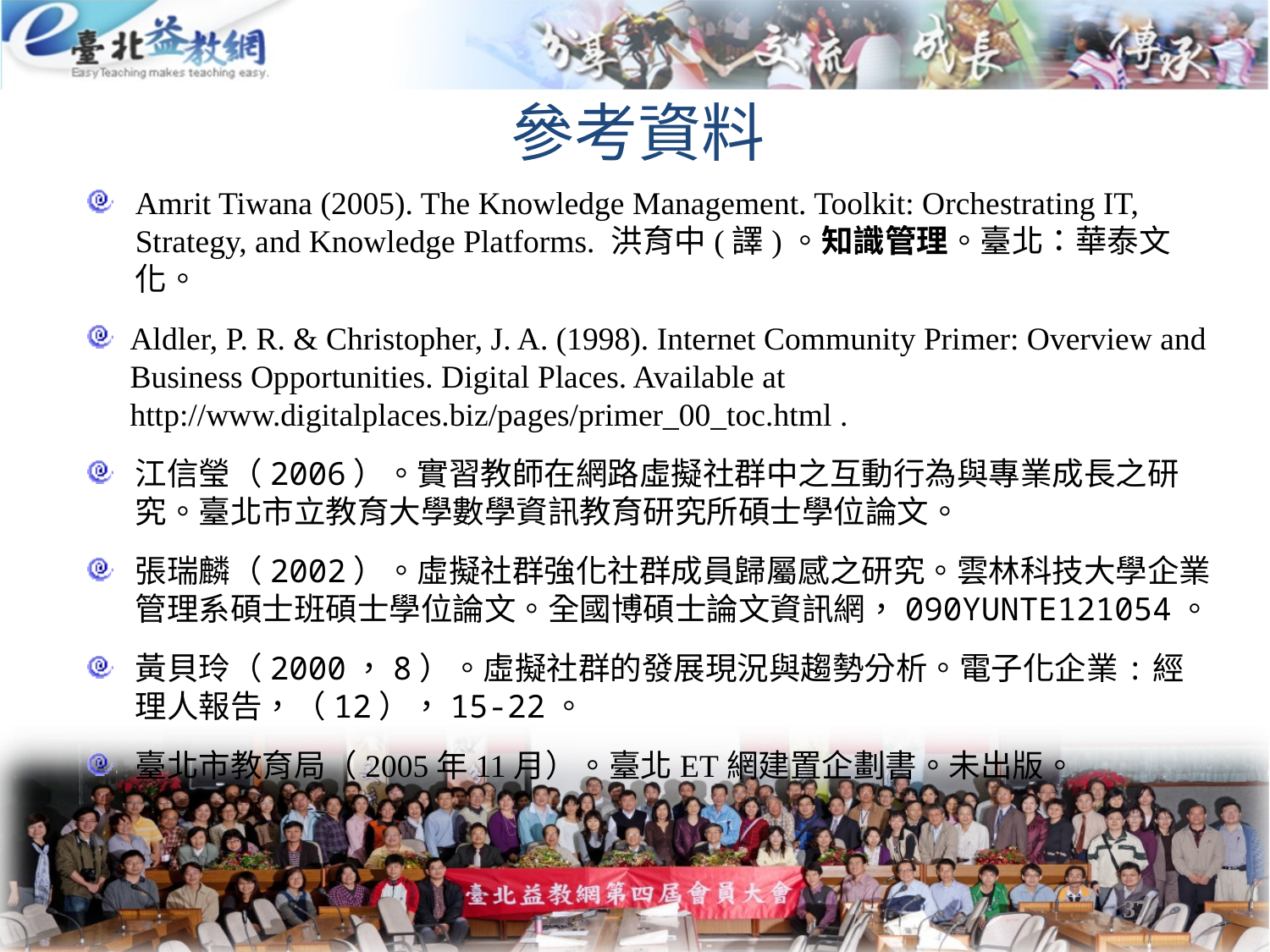

參考資料
Amrit Tiwana (2005). The Knowledge Management. Toolkit: Orchestrating IT, Strategy, and Knowledge Platforms. 洪育中(譯)。知識管理。臺北：華泰文化。
Aldler, P. R. & Christopher, J. A. (1998). Internet Community Primer: Overview and Business Opportunities. Digital Places. Available at http://www.digitalplaces.biz/pages/primer_00_toc.html .
江信瑩（2006）。實習教師在網路虛擬社群中之互動行為與專業成長之研究。臺北市立教育大學數學資訊教育研究所碩士學位論文。
張瑞麟（2002）。虛擬社群強化社群成員歸屬感之研究。雲林科技大學企業管理系碩士班碩士學位論文。全國博碩士論文資訊網，090YUNTE121054。
黃貝玲（2000，8）。虛擬社群的發展現況與趨勢分析。電子化企業:經理人報告，（12），15-22。
臺北市教育局（2005年11月）。臺北ET網建置企劃書。未出版。

37